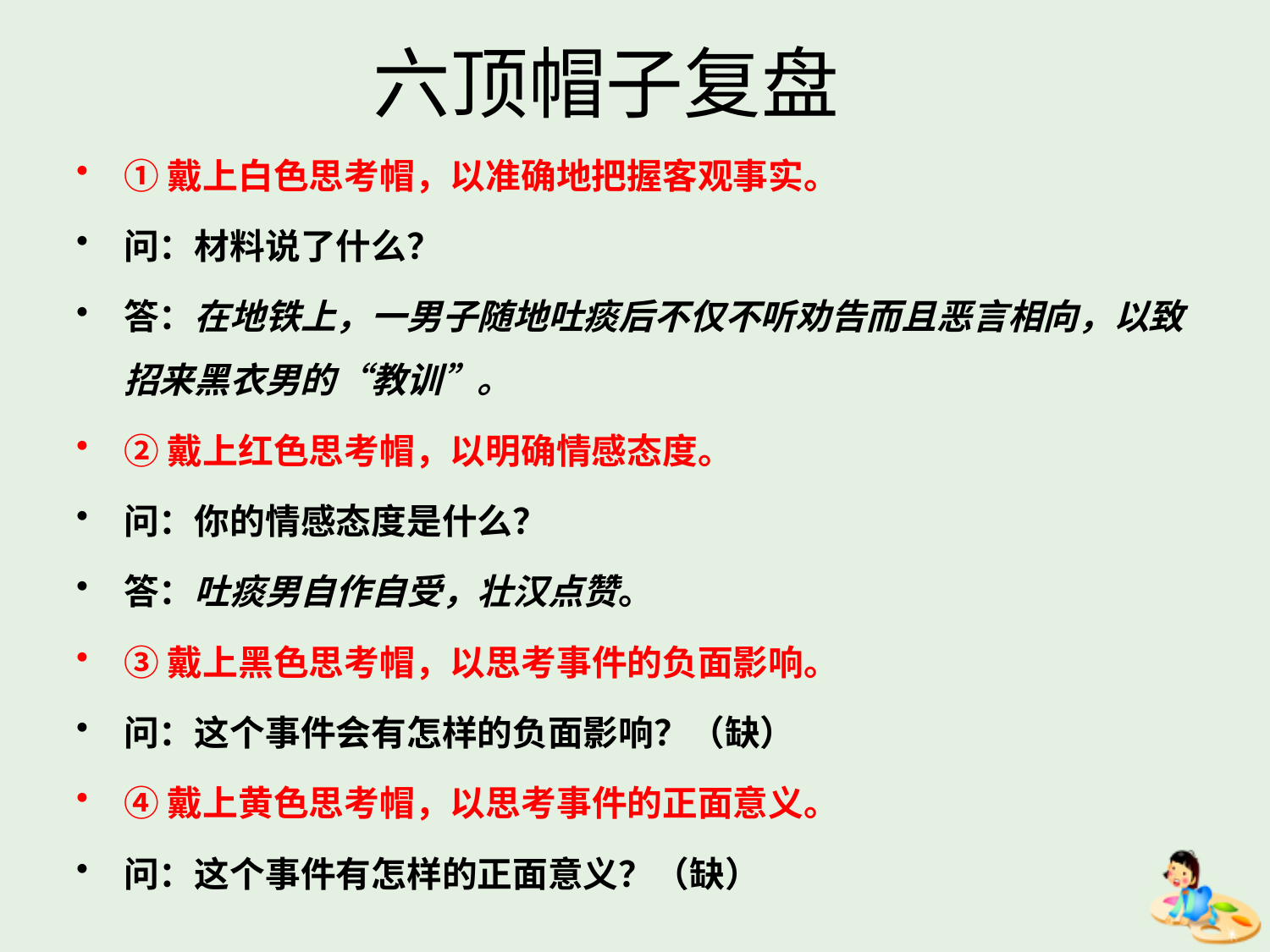

# 六顶帽子复盘
①戴上白色思考帽，以准确地把握客观事实。
问：材料说了什么？
答：在地铁上，一男子随地吐痰后不仅不听劝告而且恶言相向，以致招来黑衣男的“教训”。
②戴上红色思考帽，以明确情感态度。
问：你的情感态度是什么？
答：吐痰男自作自受，壮汉点赞。
③戴上黑色思考帽，以思考事件的负面影响。
问：这个事件会有怎样的负面影响？（缺）
④戴上黄色思考帽，以思考事件的正面意义。
问：这个事件有怎样的正面意义？（缺）